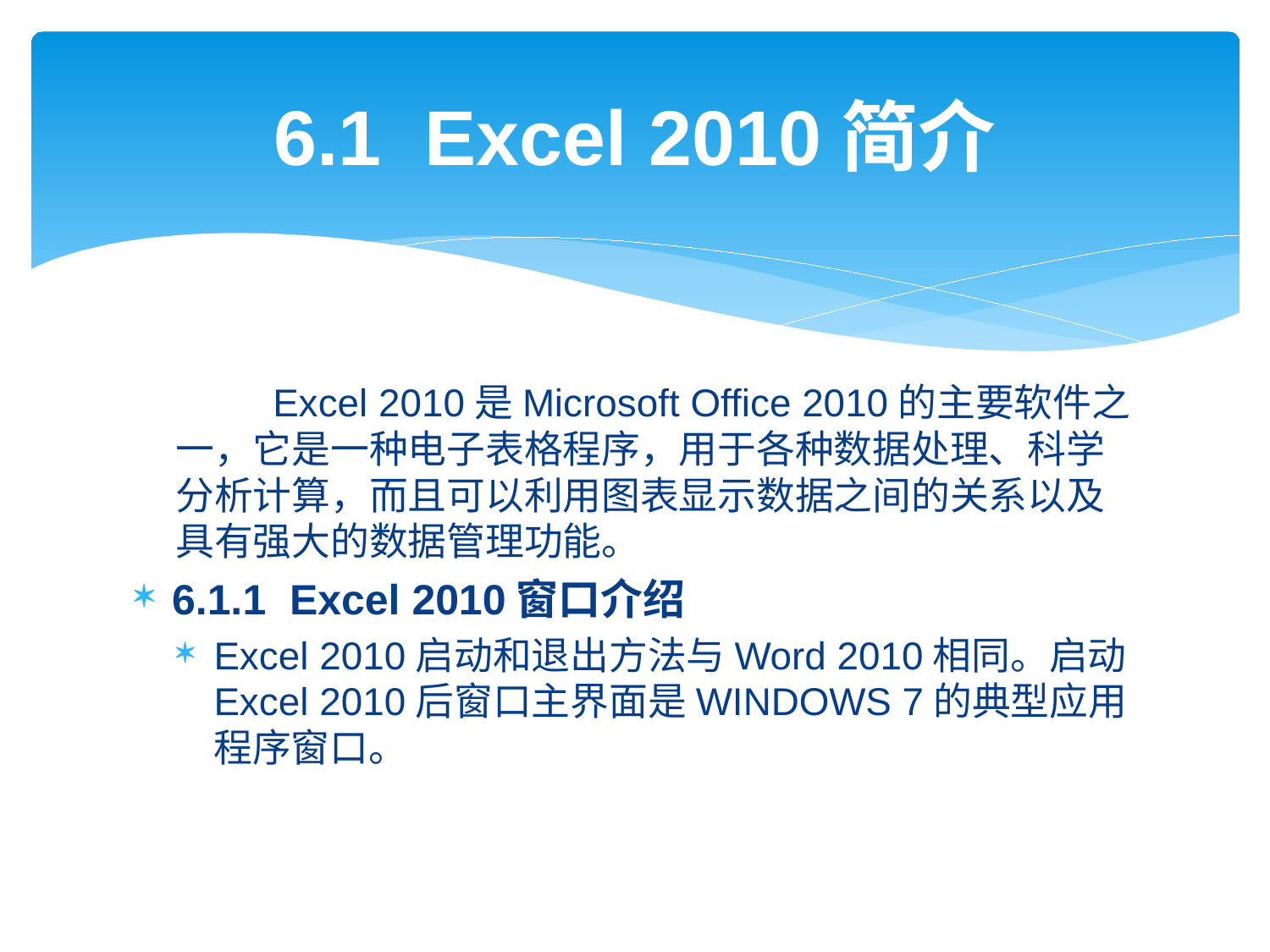

# 6.1  Excel 2010简介
         Excel 2010是Microsoft Office 2010的主要软件之一，它是一种电子表格程序，用于各种数据处理、科学分析计算，而且可以利用图表显示数据之间的关系以及具有强大的数据管理功能。
6.1.1  Excel 2010窗口介绍
Excel 2010启动和退出方法与Word 2010相同。启动Excel 2010后窗口主界面是WINDOWS 7的典型应用程序窗口。